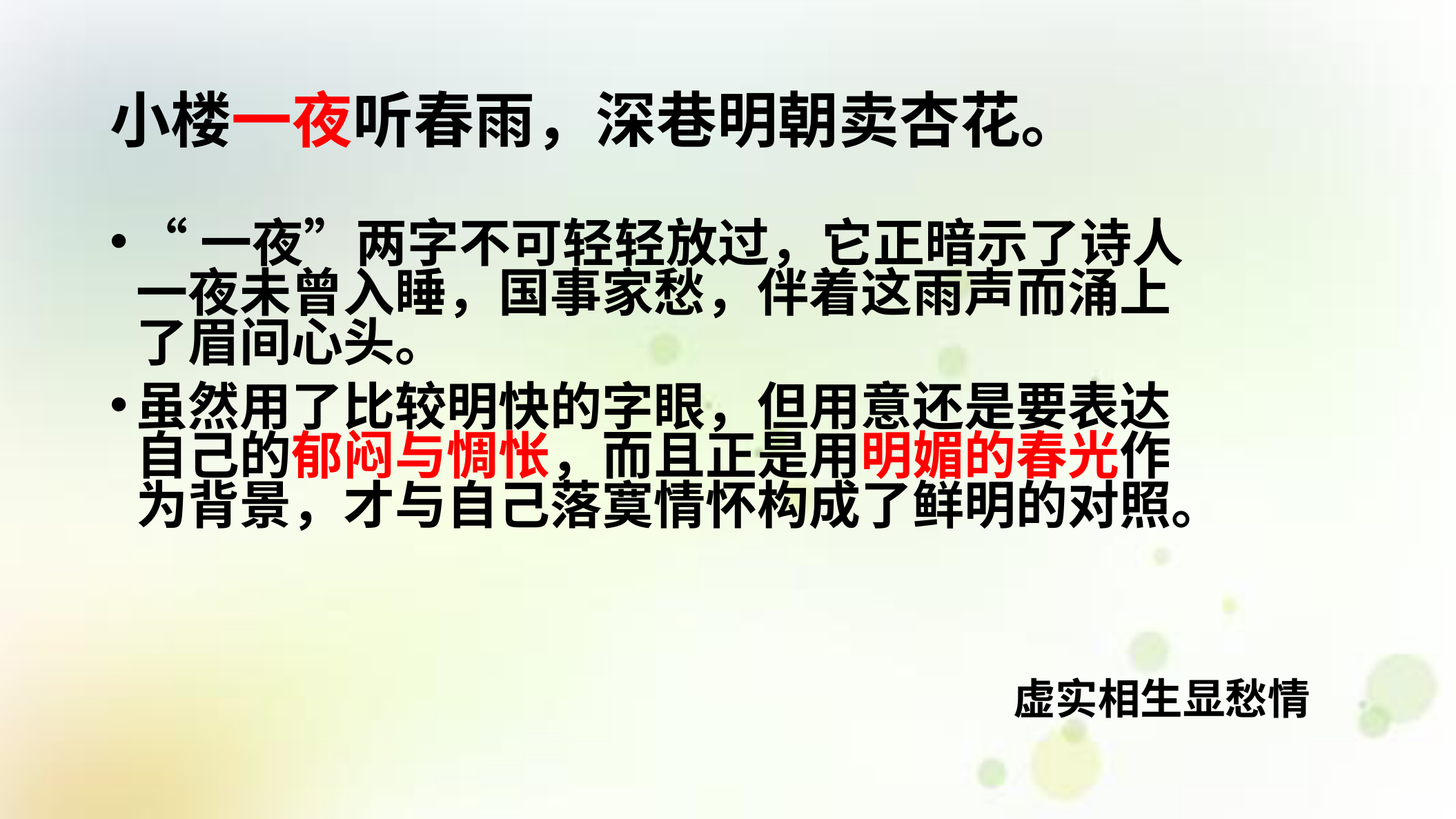

# 小楼一夜听春雨，深巷明朝卖杏花。

“一夜”两字不可轻轻放过，它正暗示了诗人一夜未曾入睡，国事家愁，伴着这雨声而涌上了眉间心头。
虽然用了比较明快的字眼，但用意还是要表达自己的郁闷与惆怅，而且正是用明媚的春光作为背景，才与自己落寞情怀构成了鲜明的对照。

虚实相生显愁情